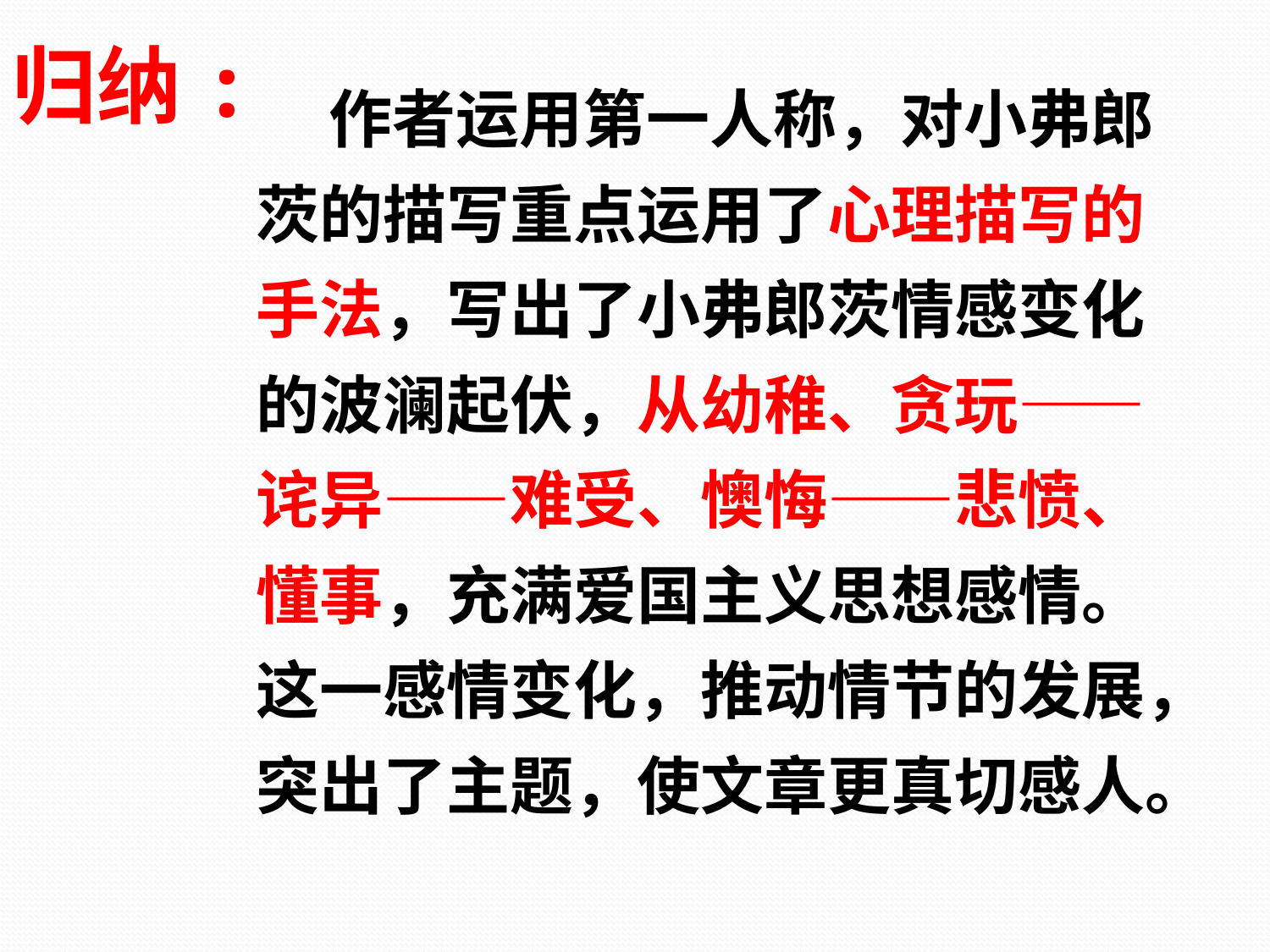

归纳:
    作者运用第一人称，对小弗郎茨的描写重点运用了心理描写的手法，写出了小弗郎茨情感变化的波澜起伏，从幼稚、贪玩——诧异——难受、懊悔——悲愤、懂事，充满爱国主义思想感情。这一感情变化，推动情节的发展，突出了主题，使文章更真切感人。